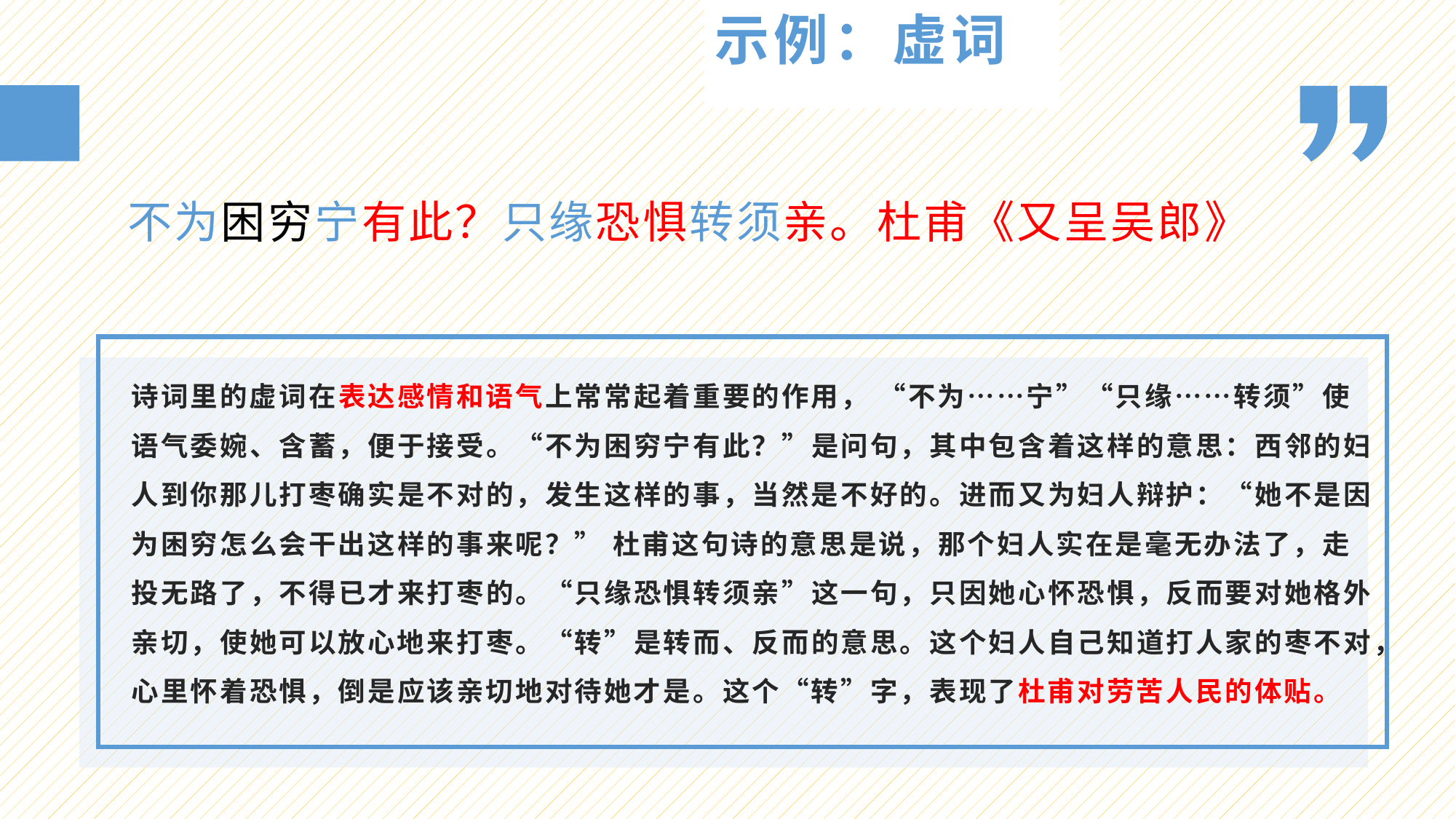

示例：虚词

不为困穷宁有此？只缘恐惧转须亲。杜甫《又呈吴郎》

诗词里的虚词在表达感情和语气上常常起着重要的作用， “不为……宁”“只缘……转须”使语气委婉、含蓄，便于接受。“不为困穷宁有此？”是问句，其中包含着这样的意思：西邻的妇人到你那儿打枣确实是不对的，发生这样的事，当然是不好的。进而又为妇人辩护：“她不是因为困穷怎么会干出这样的事来呢？” 杜甫这句诗的意思是说，那个妇人实在是毫无办法了，走投无路了，不得已才来打枣的。“只缘恐惧转须亲”这一句，只因她心怀恐惧，反而要对她格外亲切，使她可以放心地来打枣。“转”是转而、反而的意思。这个妇人自己知道打人家的枣不对，心里怀着恐惧，倒是应该亲切地对待她才是。这个“转”字，表现了杜甫对劳苦人民的体贴。